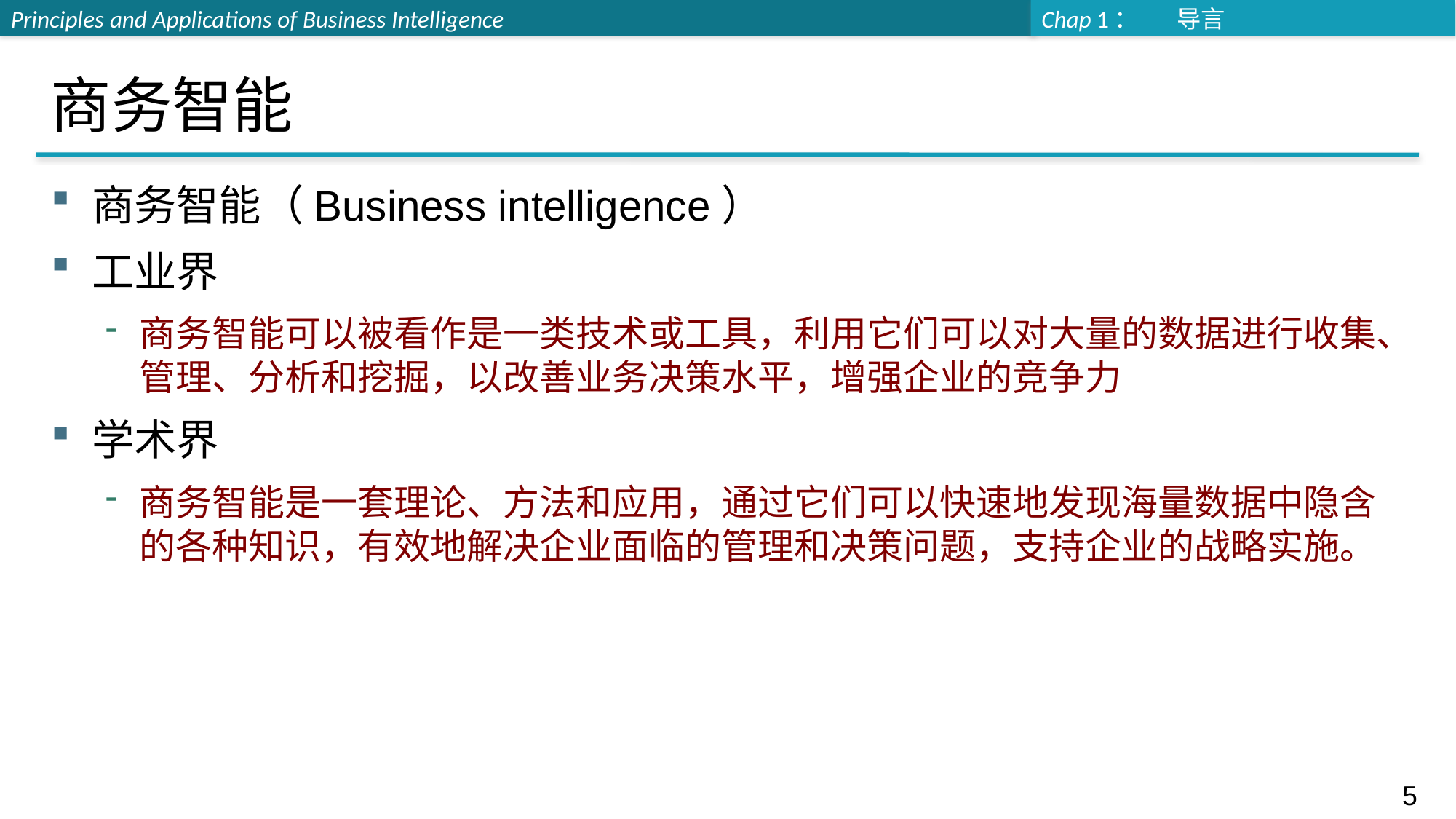

# 商务智能
商务智能（Business intelligence）
工业界
商务智能可以被看作是一类技术或工具，利用它们可以对大量的数据进行收集、管理、分析和挖掘，以改善业务决策水平，增强企业的竞争力
学术界
商务智能是一套理论、方法和应用，通过它们可以快速地发现海量数据中隐含的各种知识，有效地解决企业面临的管理和决策问题，支持企业的战略实施。